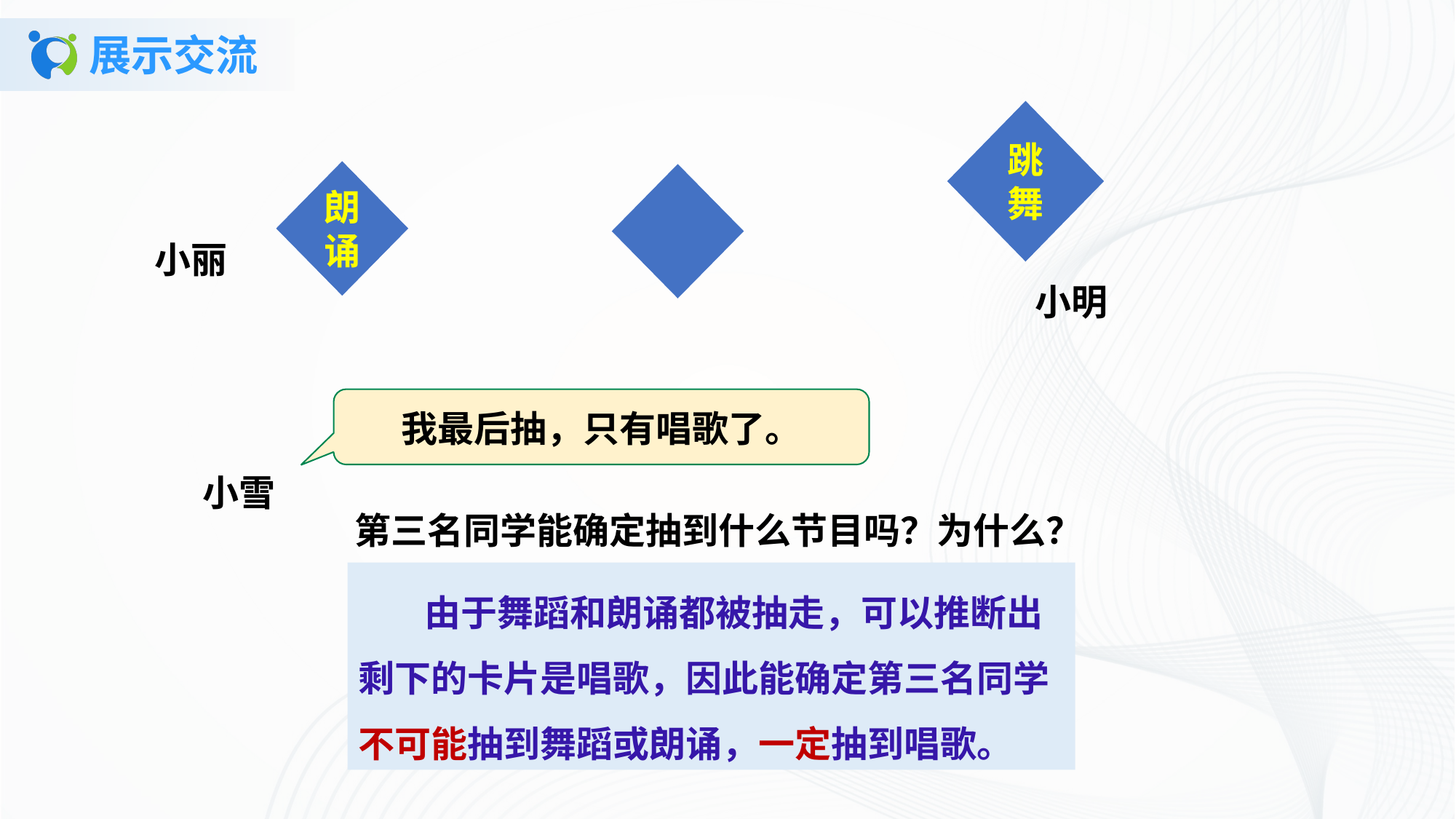

# 展示交流
跳舞
朗诵

小丽
小明
我最后抽，只有唱歌了。
小雪
第三名同学能确定抽到什么节目吗？为什么？
       由于舞蹈和朗诵都被抽走，可以推断出剩下的卡片是唱歌，因此能确定第三名同学不可能抽到舞蹈或朗诵，一定抽到唱歌。